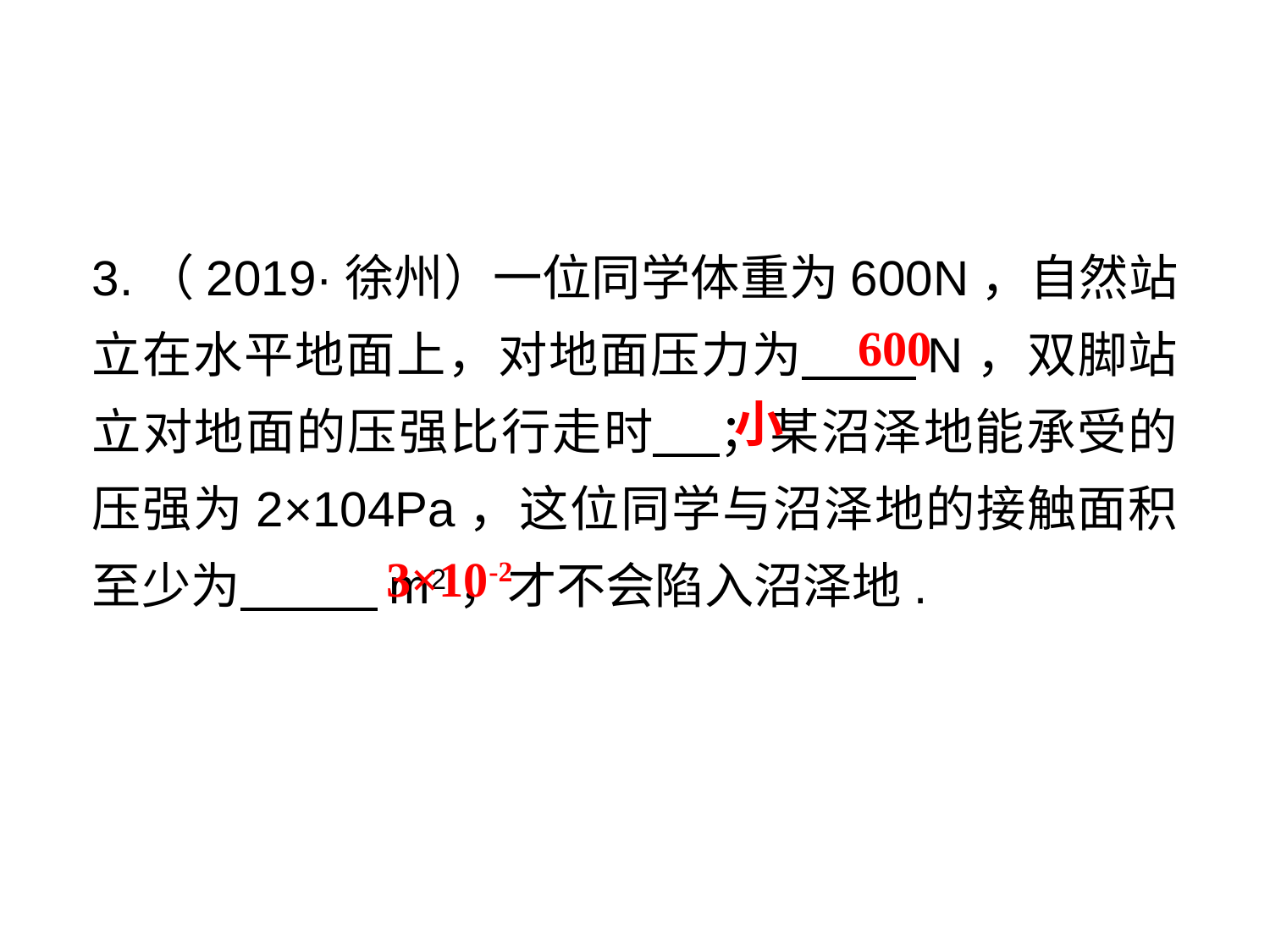

3.（2019·徐州）一位同学体重为600N，自然站立在水平地面上，对地面压力为     　N，双脚站立对地面的压强比行走时     ；某沼泽地能承受的压强为2×104Pa，这位同学与沼泽地的接触面积至少为     　   m2，才不会陷入沼泽地.
 600
 小
 3×10-2